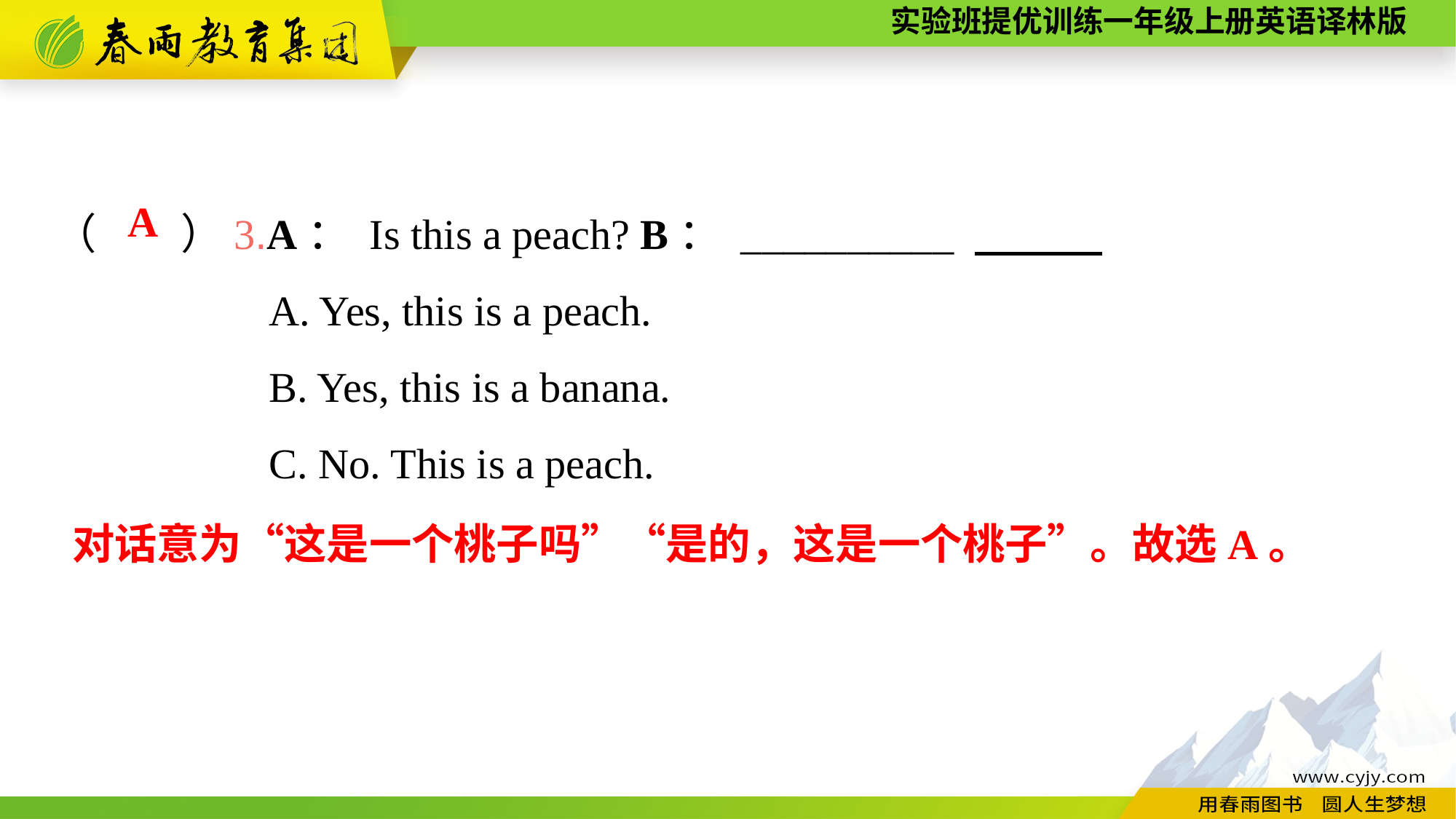

（　　）3.A： Is this a peach? B： __________
A. Yes, this is a peach.
B. Yes, this is a banana.
C. No. This is a peach.
A
对话意为“这是一个桃子吗”“是的，这是一个桃子”。故选A。